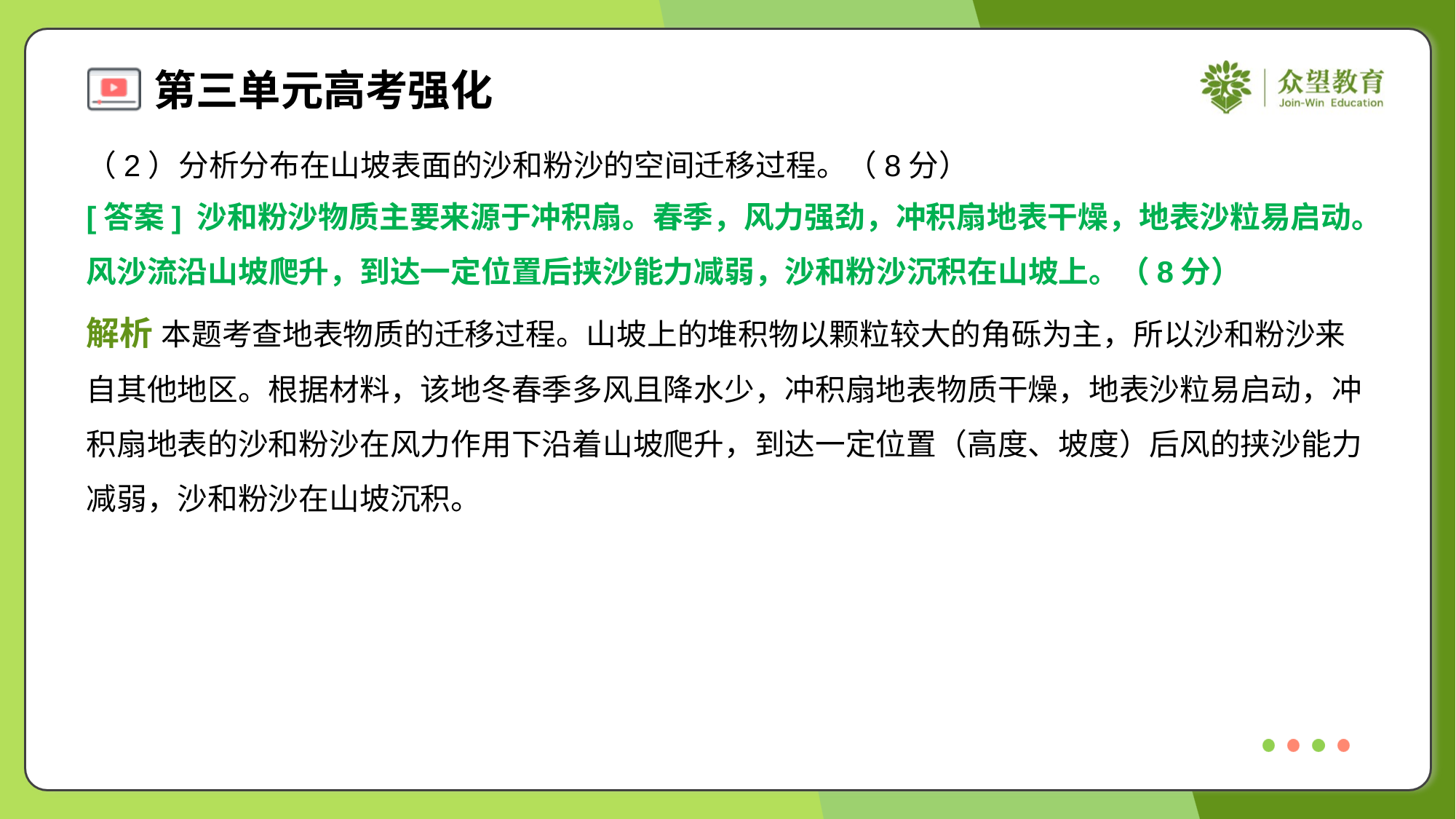

（2）分析分布在山坡表面的沙和粉沙的空间迁移过程。（8分）
[答案] 沙和粉沙物质主要来源于冲积扇。春季，风力强劲，冲积扇地表干燥，地表沙粒易启动。
风沙流沿山坡爬升，到达一定位置后挟沙能力减弱，沙和粉沙沉积在山坡上。（8分）
解析 本题考查地表物质的迁移过程。山坡上的堆积物以颗粒较大的角砾为主，所以沙和粉沙来
自其他地区。根据材料，该地冬春季多风且降水少，冲积扇地表物质干燥，地表沙粒易启动，冲
积扇地表的沙和粉沙在风力作用下沿着山坡爬升，到达一定位置（高度、坡度）后风的挟沙能力
减弱，沙和粉沙在山坡沉积。